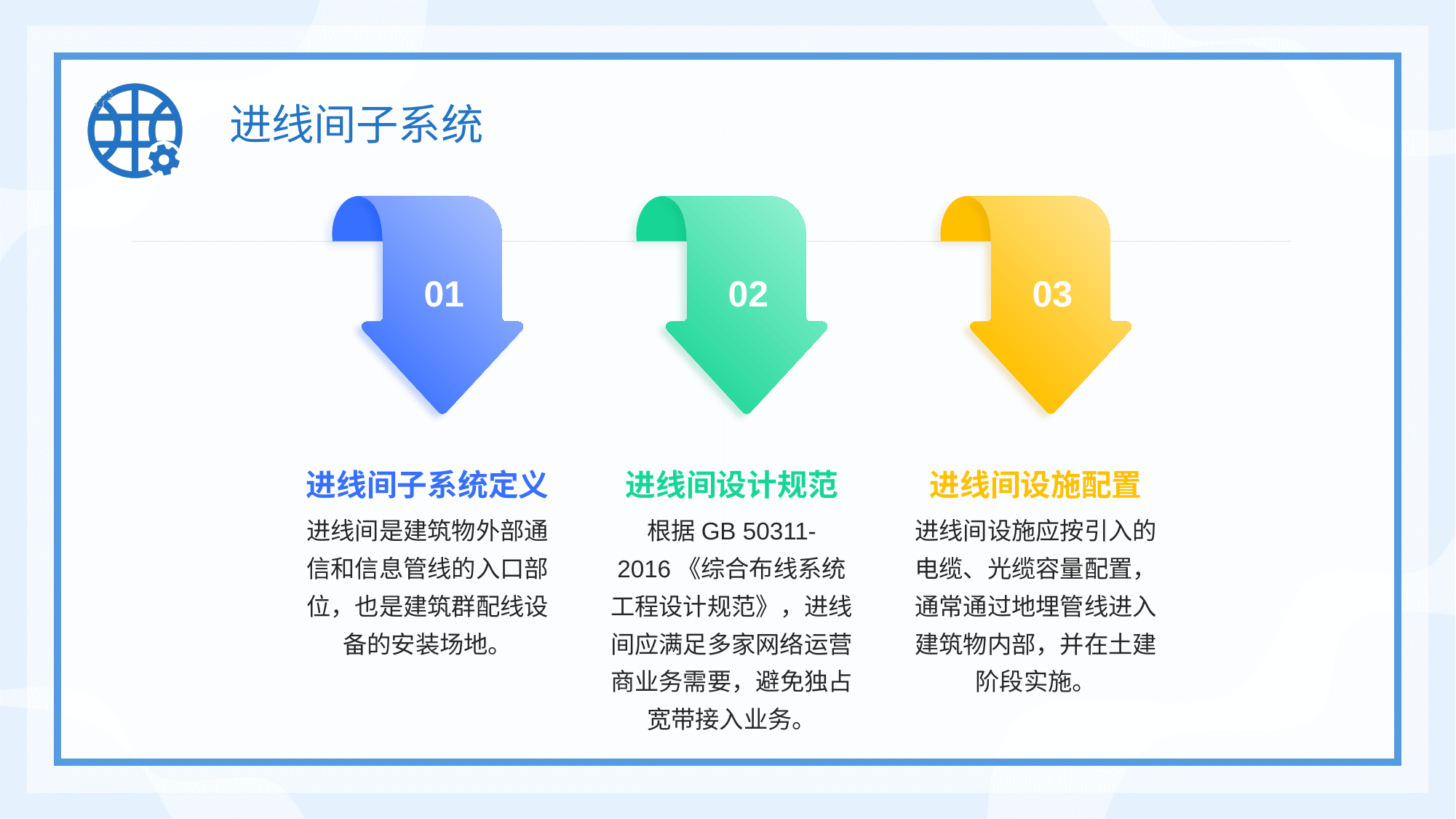

进线间子系统
01
02
03

进线间子系统定义
进线间设计规范
进线间设施配置
进线间是建筑物外部通信和信息管线的入口部位，也是建筑群配线设备的安装场地。
根据GB 50311-2016《综合布线系统工程设计规范》，进线间应满足多家网络运营商业务需要，避免独占宽带接入业务。
进线间设施应按引入的电缆、光缆容量配置，通常通过地埋管线进入建筑物内部，并在土建阶段实施。